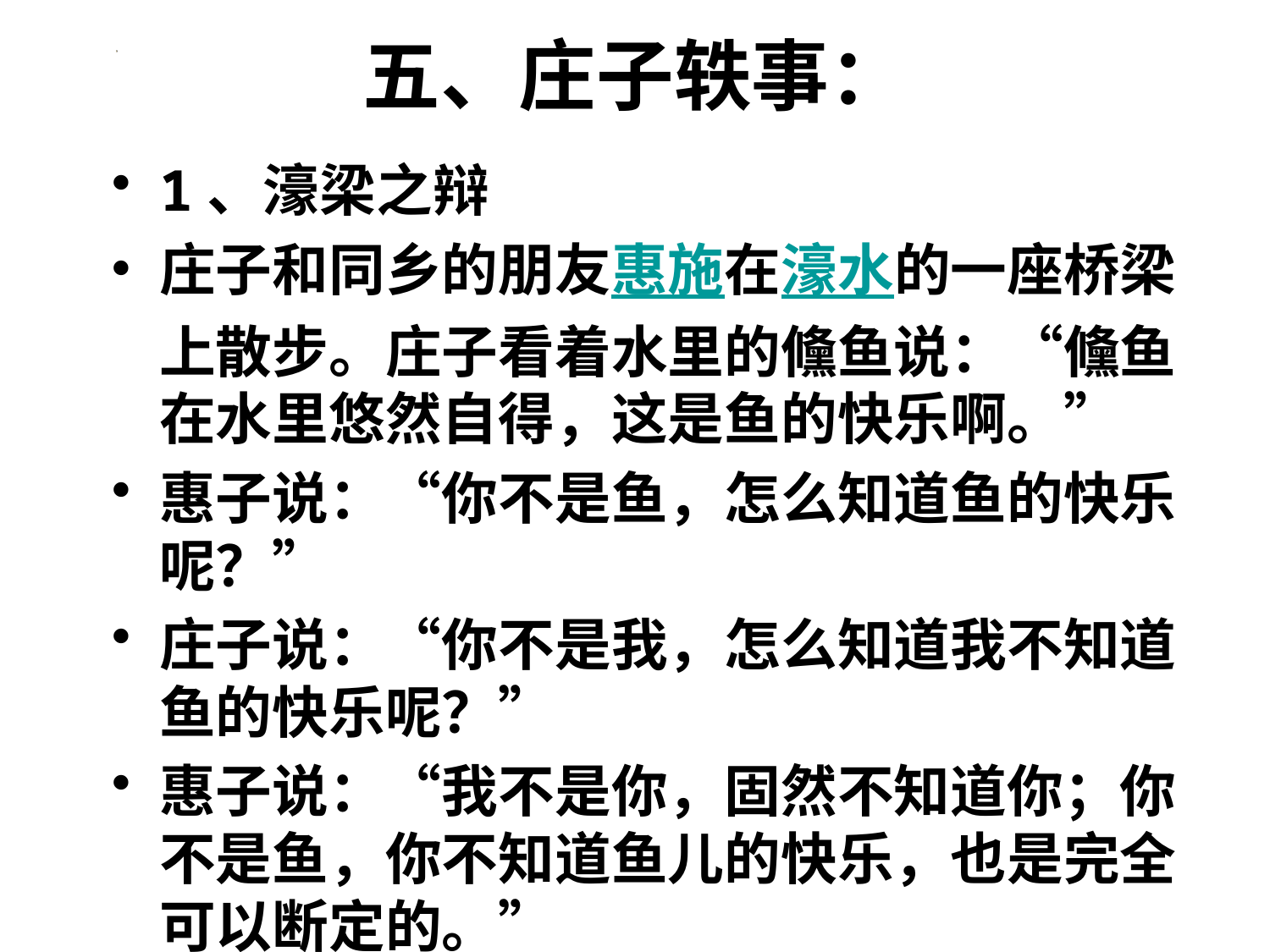

# 五、庄子轶事：
1、濠梁之辩
庄子和同乡的朋友惠施在濠水的一座桥梁上散步。庄子看着水里的儵鱼说：“儵鱼在水里悠然自得，这是鱼的快乐啊。”
惠子说：“你不是鱼，怎么知道鱼的快乐呢？”
庄子说：“你不是我，怎么知道我不知道鱼的快乐呢？”
惠子说：“我不是你，固然不知道你；你不是鱼，你不知道鱼儿的快乐，也是完全可以断定的。”
庄子说：“请回到我们开头的话题。你说：‘你怎么知道鱼快乐’这句话，就是已经知道了我知道鱼的快乐而问我，而我是在濠水河边上知道的。”